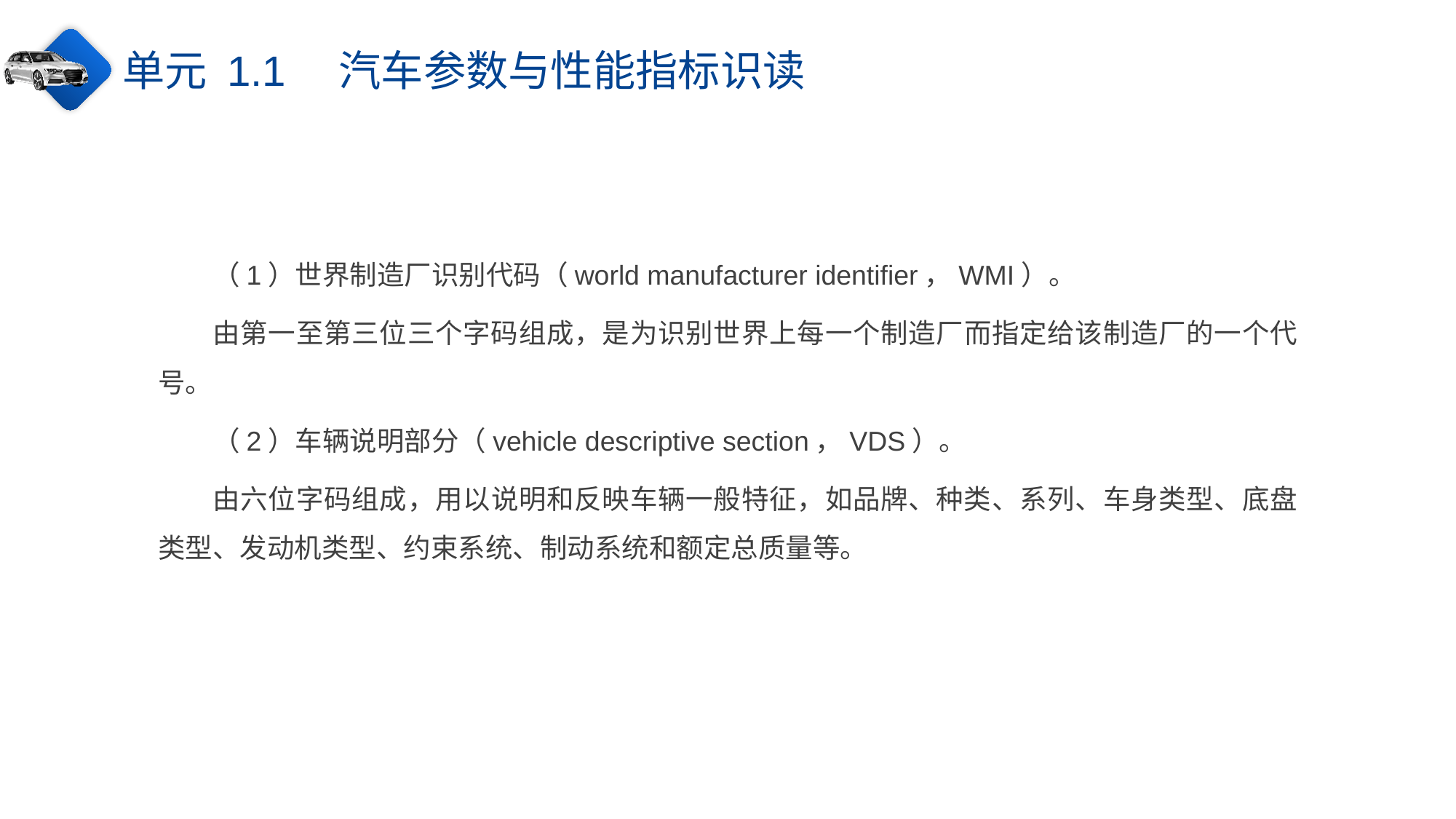

单元 1.1　汽车参数与性能指标识读
（1）世界制造厂识别代码（world manufacturer identifier，WMI）。
由第一至第三位三个字码组成，是为识别世界上每一个制造厂而指定给该制造厂的一个代号。
（2）车辆说明部分（vehicle descriptive section，VDS）。
由六位字码组成，用以说明和反映车辆一般特征，如品牌、种类、系列、车身类型、底盘类型、发动机类型、约束系统、制动系统和额定总质量等。